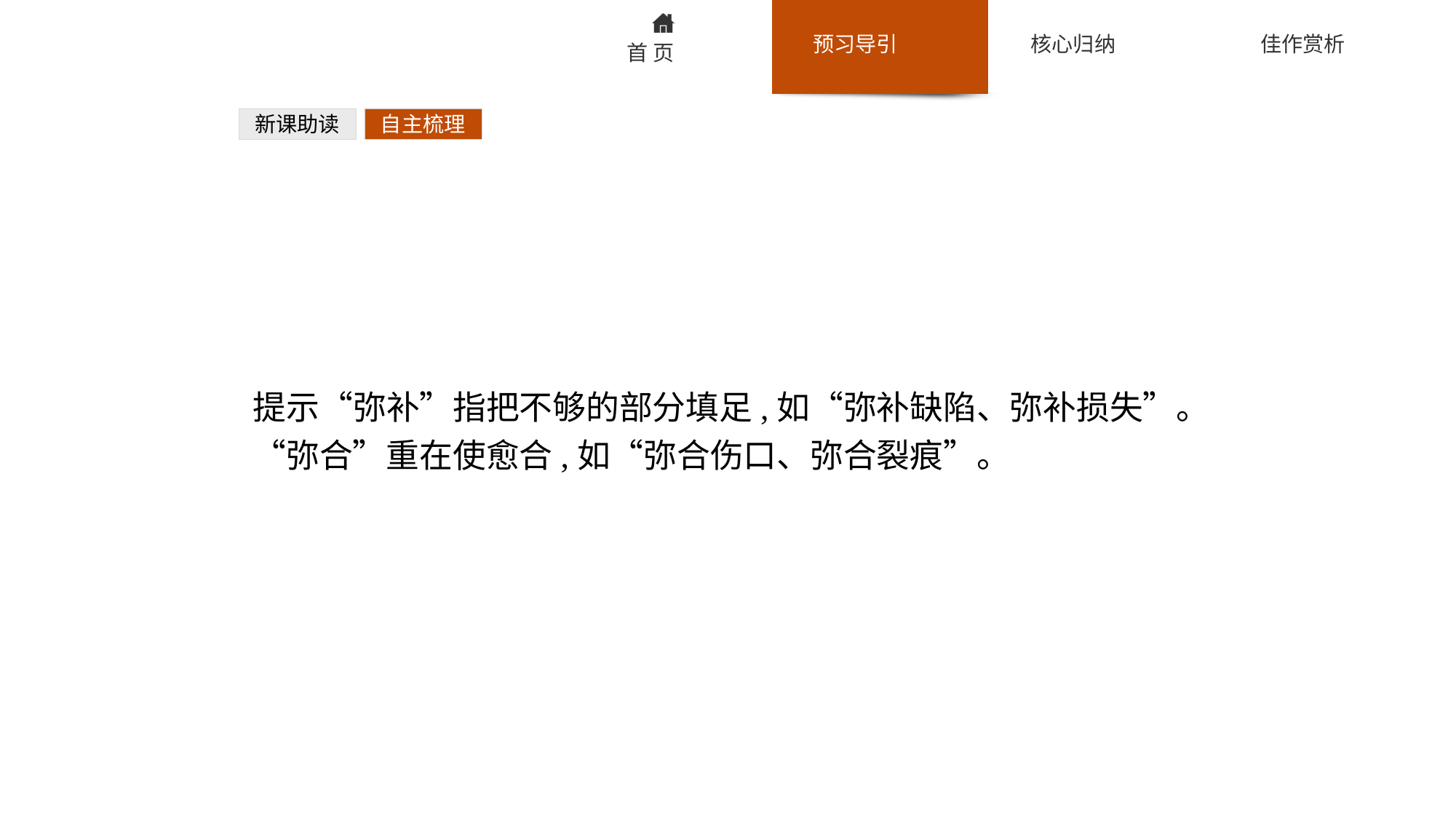

新课助读
自主梳理
提示“弥补”指把不够的部分填足,如“弥补缺陷、弥补损失”。“弥合”重在使愈合,如“弥合伤口、弥合裂痕”。